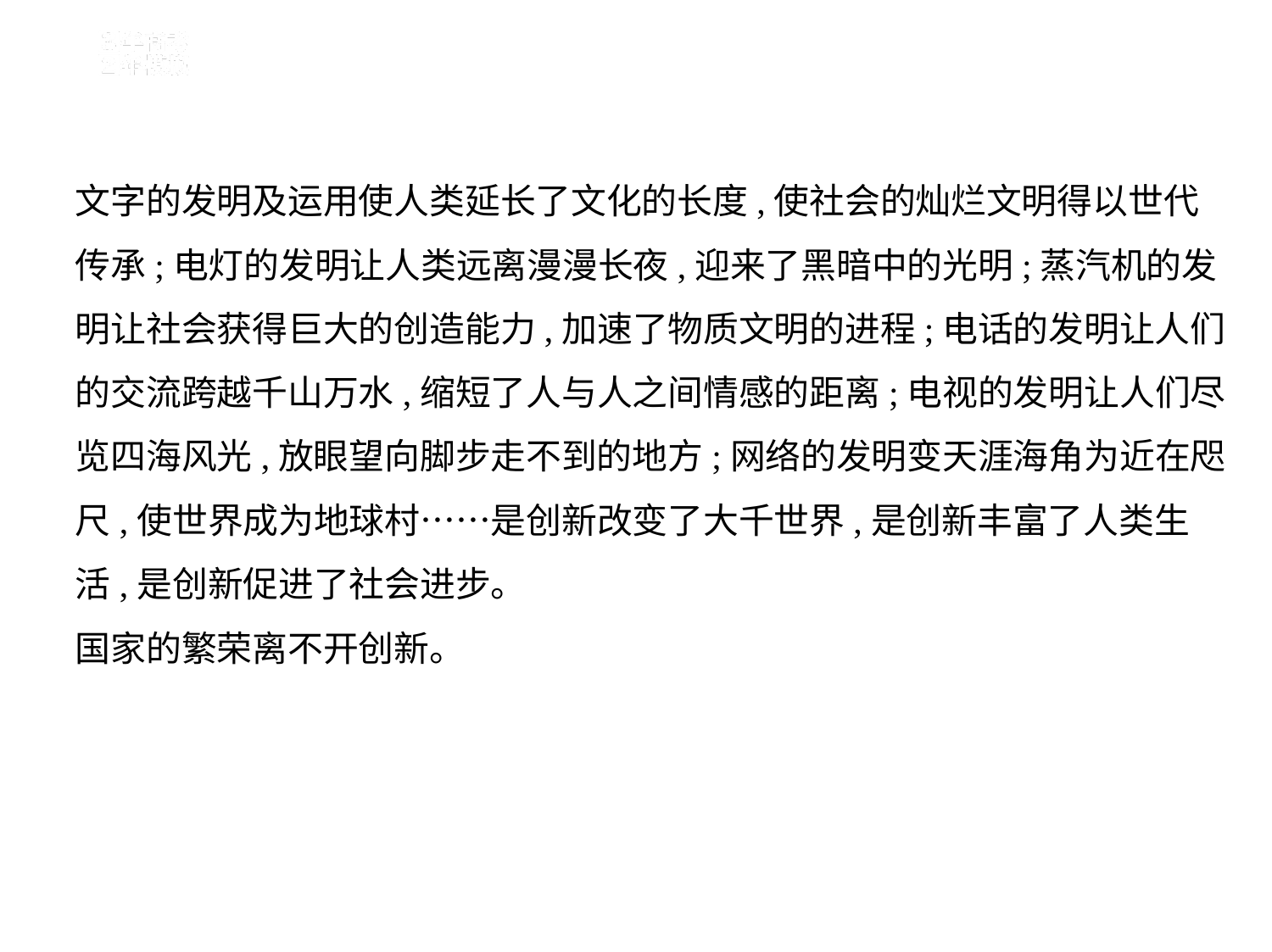

文字的发明及运用使人类延长了文化的长度,使社会的灿烂文明得以世代
传承;电灯的发明让人类远离漫漫长夜,迎来了黑暗中的光明;蒸汽机的发
明让社会获得巨大的创造能力,加速了物质文明的进程;电话的发明让人们
的交流跨越千山万水,缩短了人与人之间情感的距离;电视的发明让人们尽
览四海风光,放眼望向脚步走不到的地方;网络的发明变天涯海角为近在咫
尺,使世界成为地球村……是创新改变了大千世界,是创新丰富了人类生
活,是创新促进了社会进步。
国家的繁荣离不开创新。